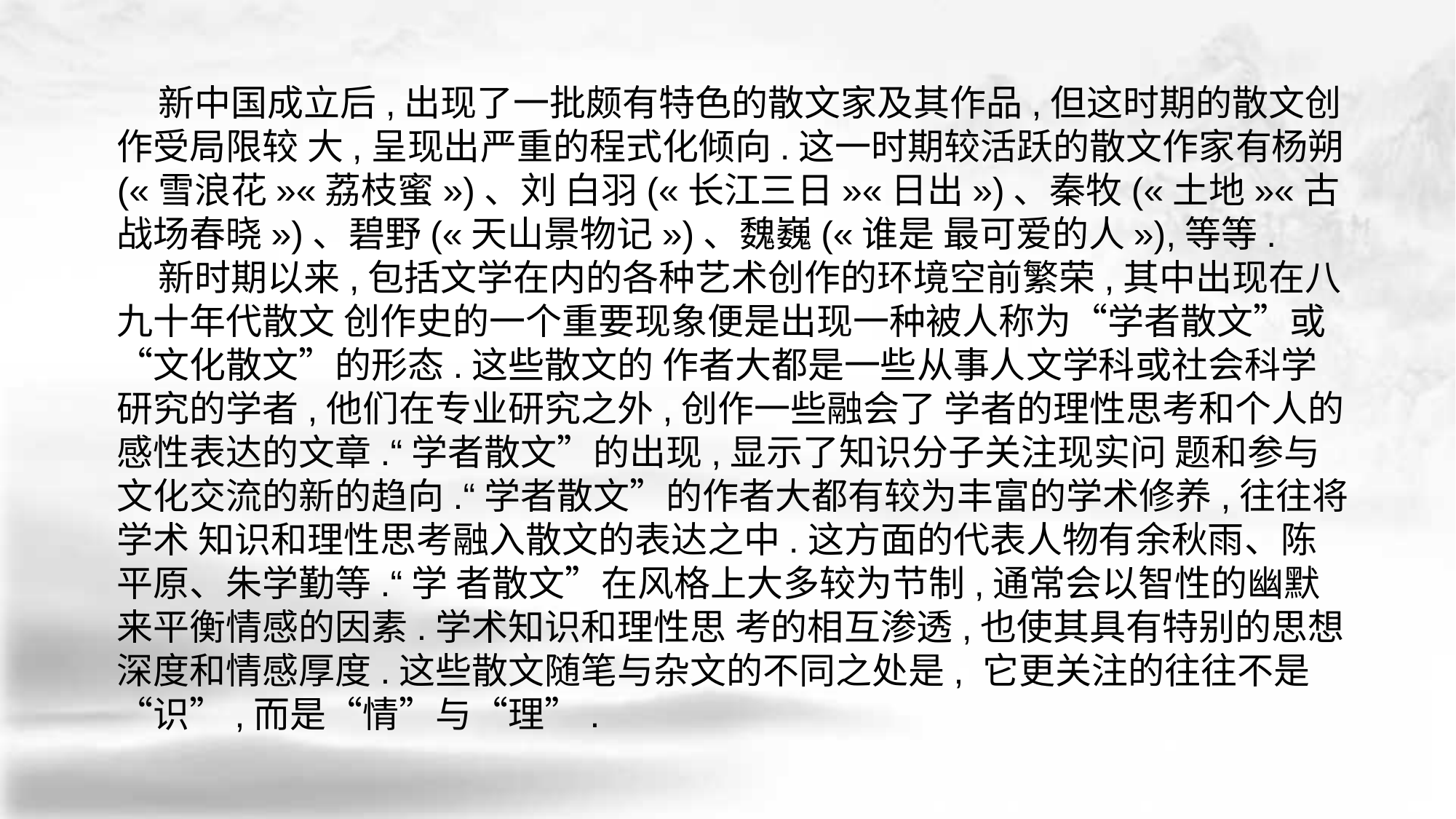

新中国成立后,出现了一批颇有特色的散文家及其作品,但这时期的散文创作受局限较 大,呈现出严重的程式化倾向.这一时期较活跃的散文作家有杨朔(«雪浪花»«荔枝蜜»)、刘 白羽(«长江三日»«日出»)、秦牧(«土地»«古战场春晓»)、碧野(«天山景物记»)、魏巍(«谁是 最可爱的人»),等等.
    新时期以来,包括文学在内的各种艺术创作的环境空前繁荣,其中出现在八九十年代散文 创作史的一个重要现象便是出现一种被人称为“学者散文”或“文化散文”的形态.这些散文的 作者大都是一些从事人文学科或社会科学研究的学者,他们在专业研究之外,创作一些融会了 学者的理性思考和个人的感性表达的文章.“学者散文”的出现,显示了知识分子关注现实问 题和参与文化交流的新的趋向.“学者散文”的作者大都有较为丰富的学术修养,往往将学术 知识和理性思考融入散文的表达之中.这方面的代表人物有余秋雨、陈平原、朱学勤等.“学 者散文”在风格上大多较为节制,通常会以智性的幽默来平衡情感的因素.学术知识和理性思 考的相互渗透,也使其具有特别的思想深度和情感厚度.这些散文随笔与杂文的不同之处是, 它更关注的往往不是“识”,而是“情”与“理”.